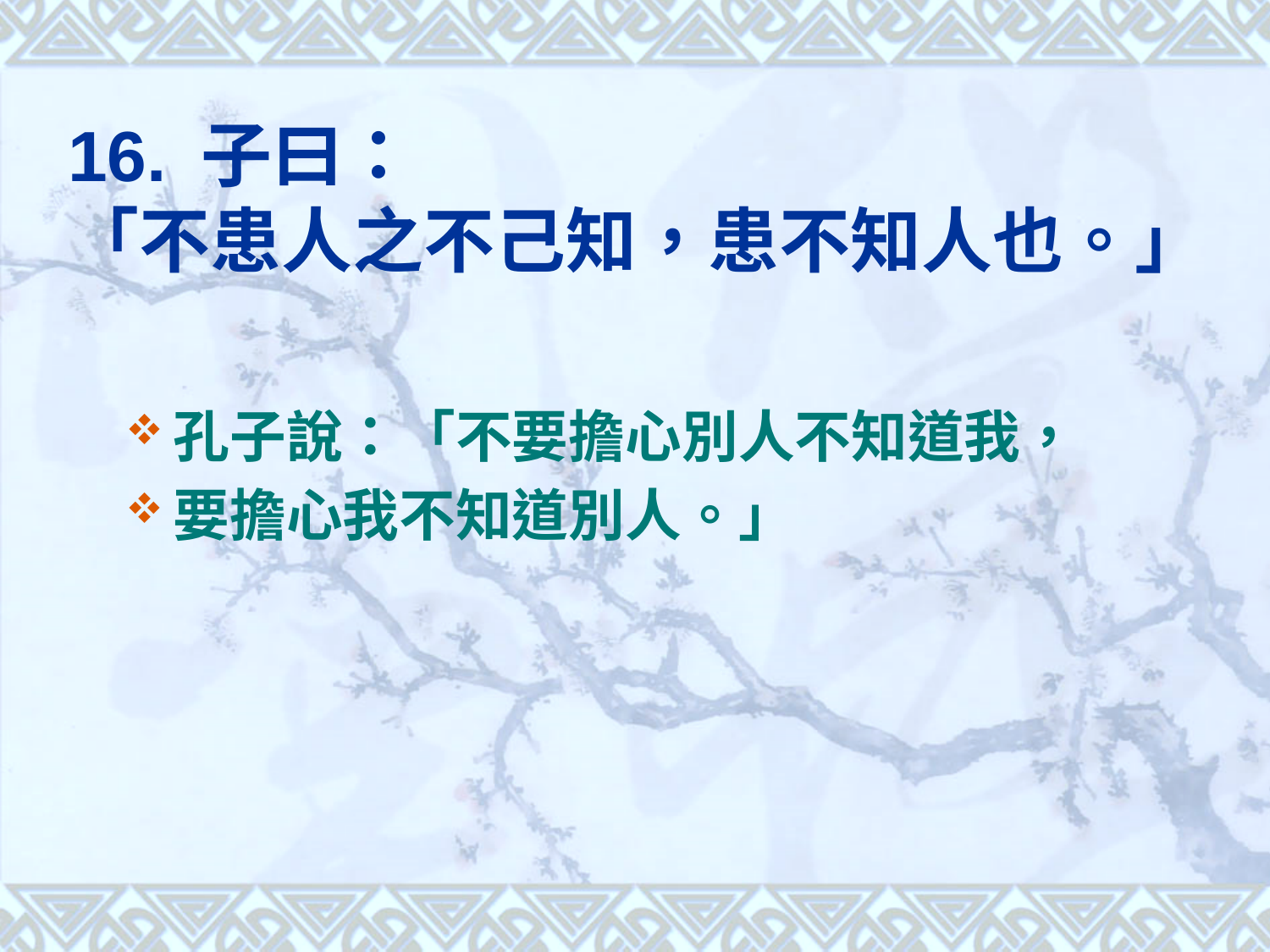

# 16. 子曰： 「不患人之不己知，患不知人也。」
孔子說：「不要擔心別人不知道我，
要擔心我不知道別人。」